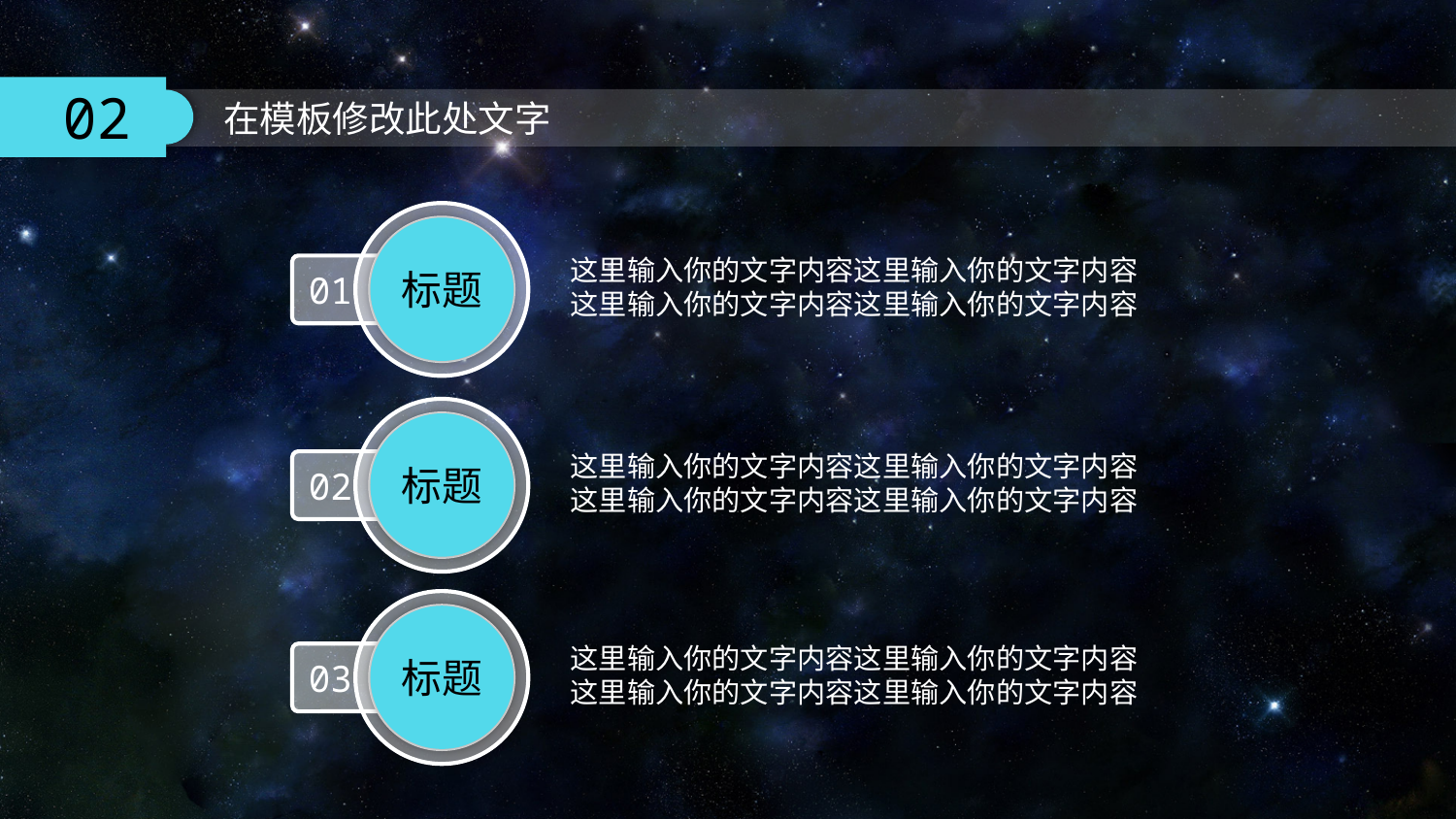

标题
这里输入你的文字内容这里输入你的文字内容
这里输入你的文字内容这里输入你的文字内容
01

标题
这里输入你的文字内容这里输入你的文字内容
这里输入你的文字内容这里输入你的文字内容
02

标题
这里输入你的文字内容这里输入你的文字内容
这里输入你的文字内容这里输入你的文字内容
03